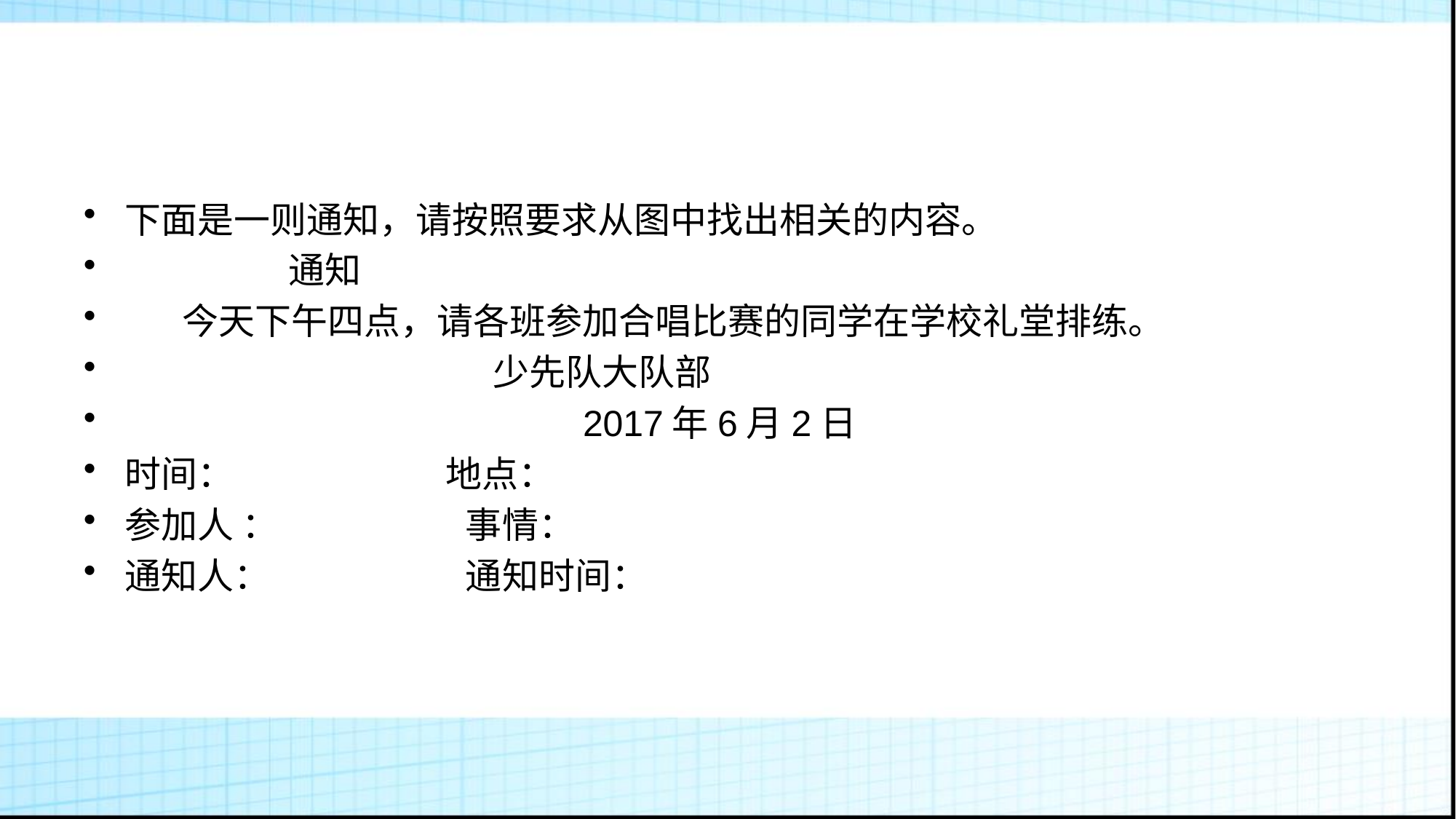

#
下面是一则通知，请按照要求从图中找出相关的内容。
                   通知
      今天下午四点，请各班参加合唱比赛的同学在学校礼堂排练。
                                            少先队大队部
                                             2017年6月2日
时间：                          地点：
参加人 ：                       事情：
通知人：                        通知时间：